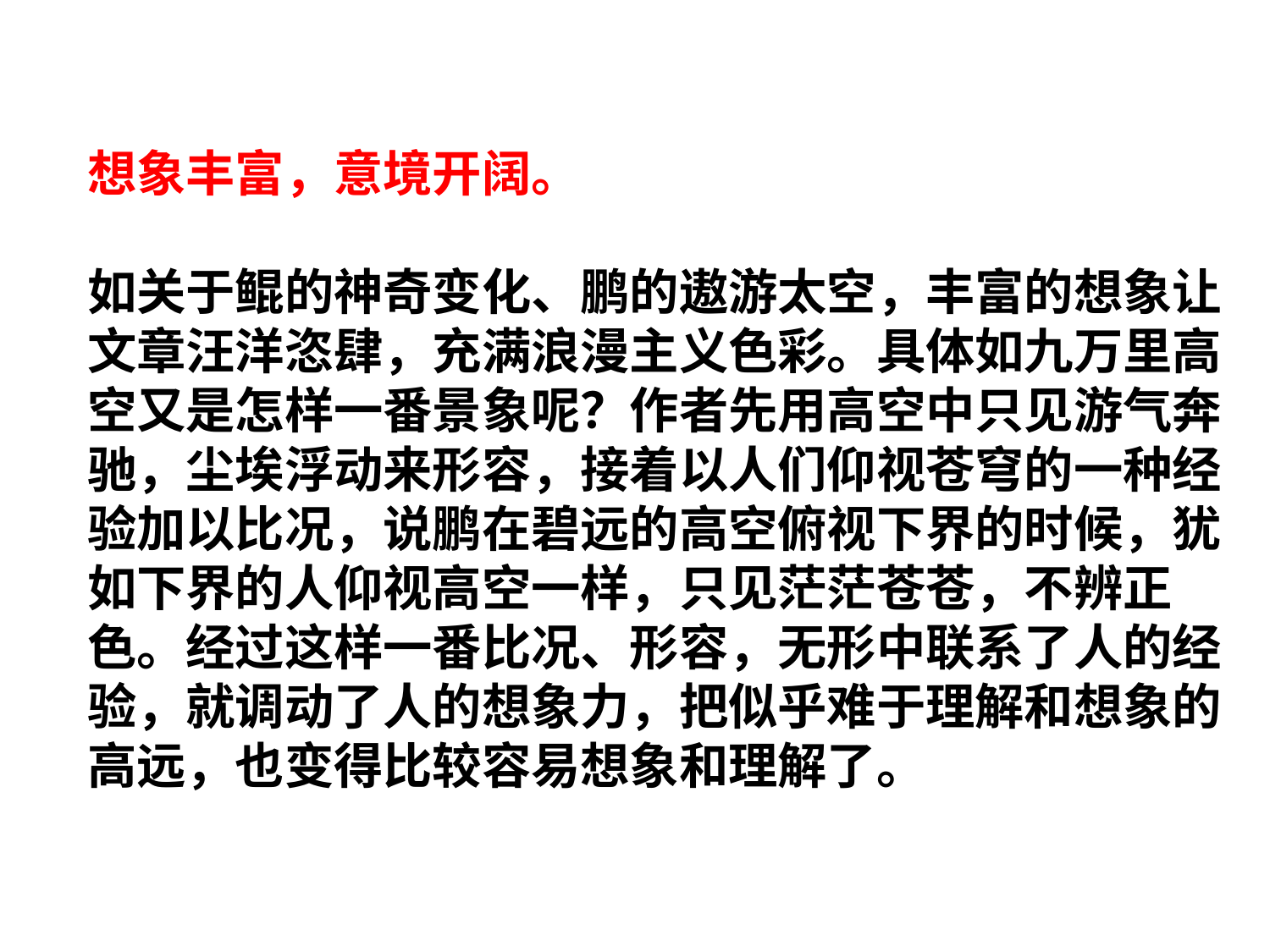

想象丰富，意境开阔。

如关于鲲的神奇变化、鹏的遨游太空，丰富的想象让文章汪洋恣肆，充满浪漫主义色彩。具体如九万里高空又是怎样一番景象呢？作者先用高空中只见游气奔驰，尘埃浮动来形容，接着以人们仰视苍穹的一种经验加以比况，说鹏在碧远的高空俯视下界的时候，犹如下界的人仰视高空一样，只见茫茫苍苍，不辨正色。经过这样一番比况、形容，无形中联系了人的经验，就调动了人的想象力，把似乎难于理解和想象的高远，也变得比较容易想象和理解了。